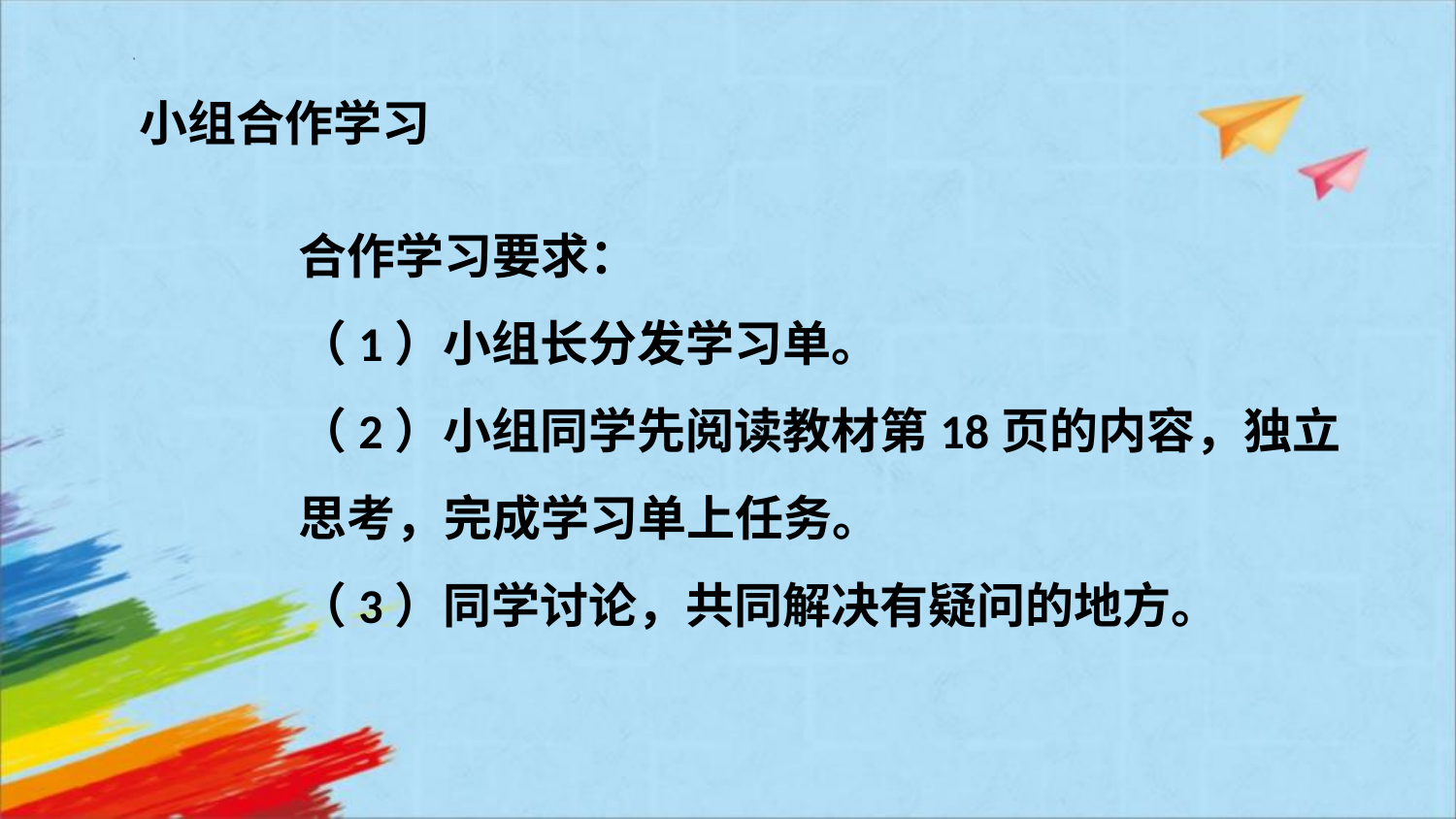

小组合作学习
合作学习要求：
（1）小组长分发学习单。
（2）小组同学先阅读教材第18页的内容，独立思考，完成学习单上任务。
（3）同学讨论，共同解决有疑问的地方。